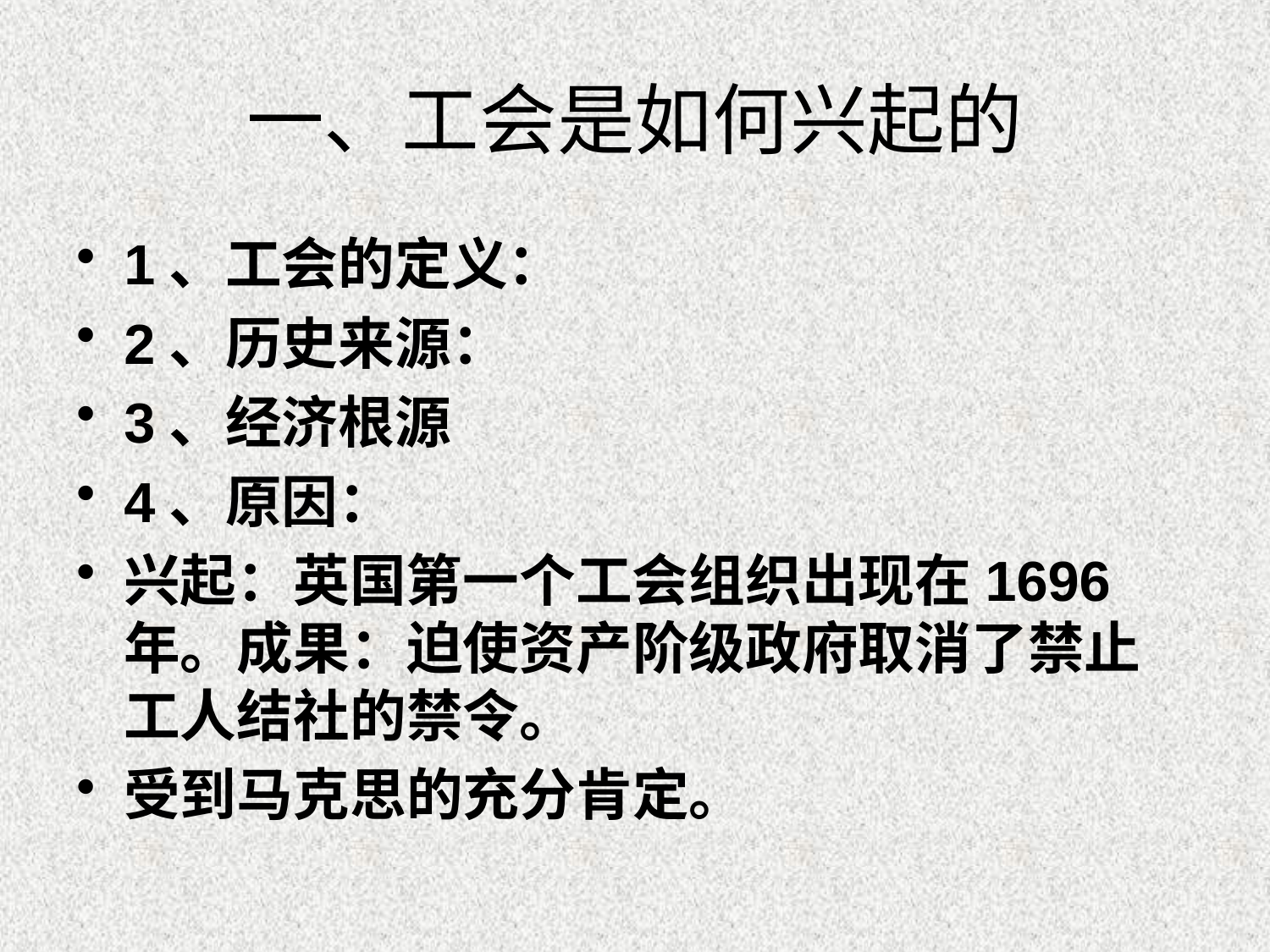

一、工会是如何兴起的
1、工会的定义：
2、历史来源：
3、经济根源
4、原因：
兴起：英国第一个工会组织出现在1696年。成果：迫使资产阶级政府取消了禁止工人结社的禁令。
受到马克思的充分肯定。